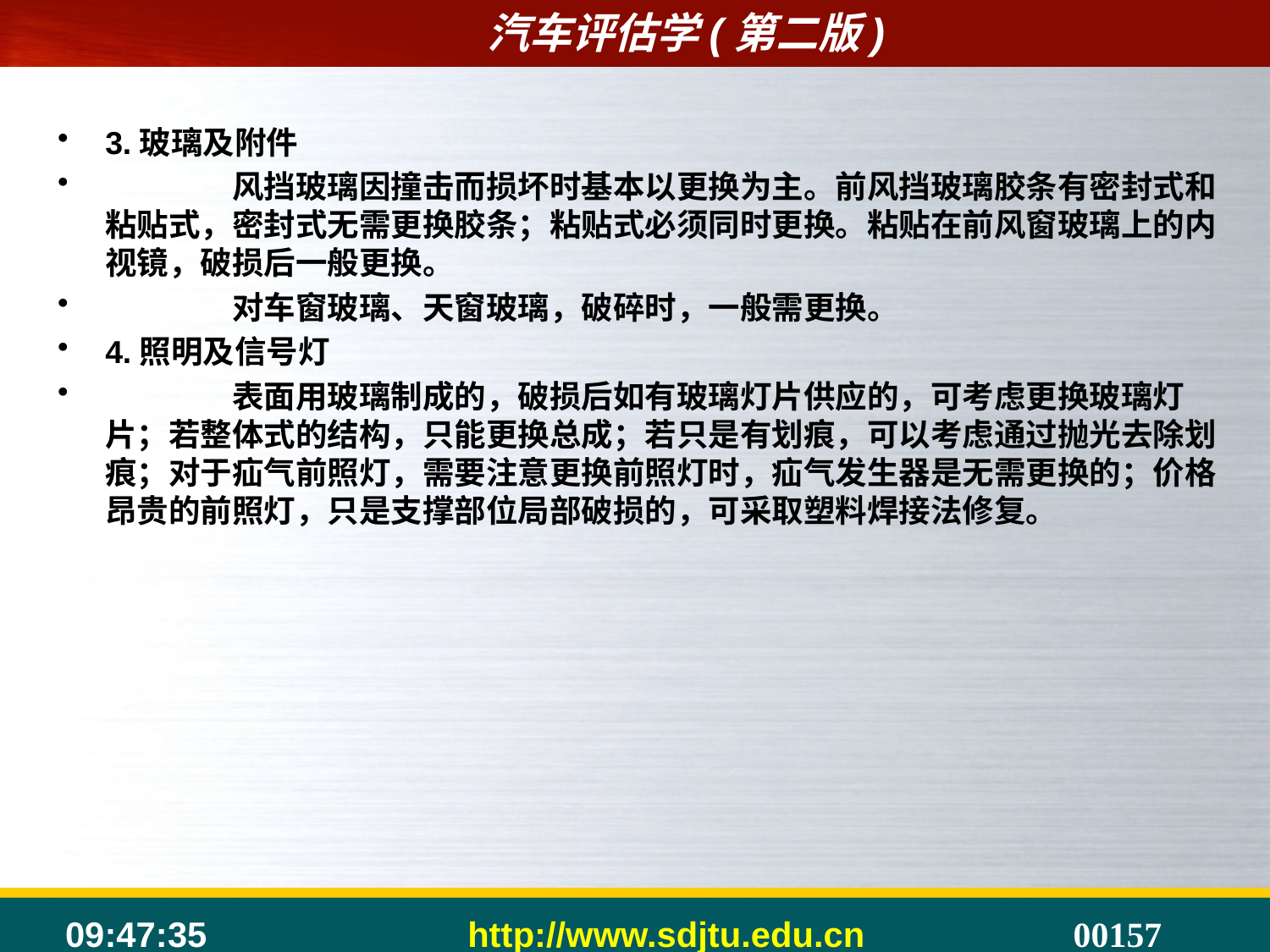

#
3.玻璃及附件
	风挡玻璃因撞击而损坏时基本以更换为主。前风挡玻璃胶条有密封式和粘贴式，密封式无需更换胶条；粘贴式必须同时更换。粘贴在前风窗玻璃上的内视镜，破损后一般更换。
	对车窗玻璃、天窗玻璃，破碎时，一般需更换。
4.照明及信号灯
	表面用玻璃制成的，破损后如有玻璃灯片供应的，可考虑更换玻璃灯片；若整体式的结构，只能更换总成；若只是有划痕，可以考虑通过抛光去除划痕；对于疝气前照灯，需要注意更换前照灯时，疝气发生器是无需更换的；价格昂贵的前照灯，只是支撑部位局部破损的，可采取塑料焊接法修复。